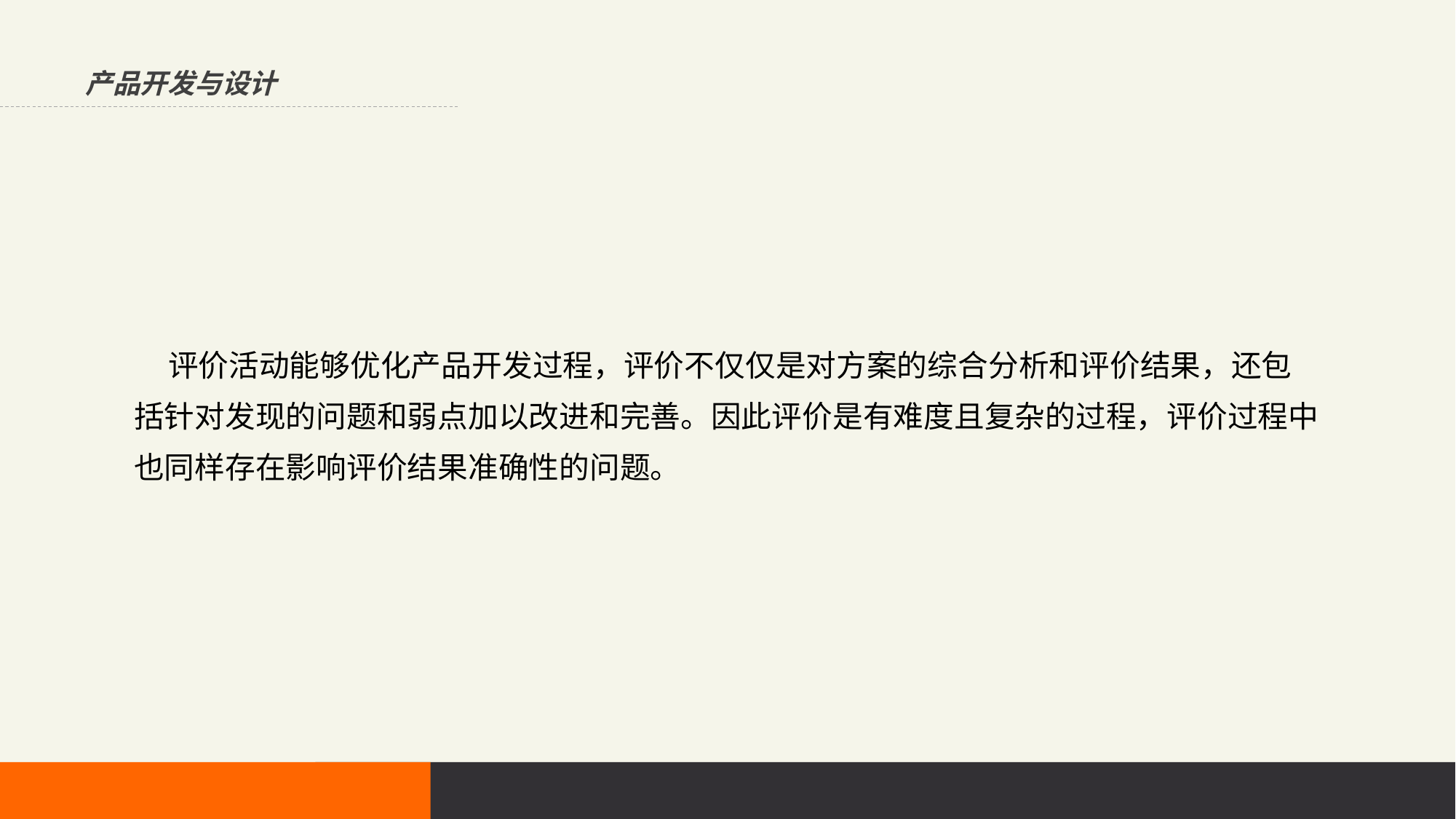

产品开发与设计
    评价活动能够优化产品开发过程，评价不仅仅是对方案的综合分析和评价结果，还包括针对发现的问题和弱点加以改进和完善。因此评价是有难度且复杂的过程，评价过程中也同样存在影响评价结果准确性的问题。